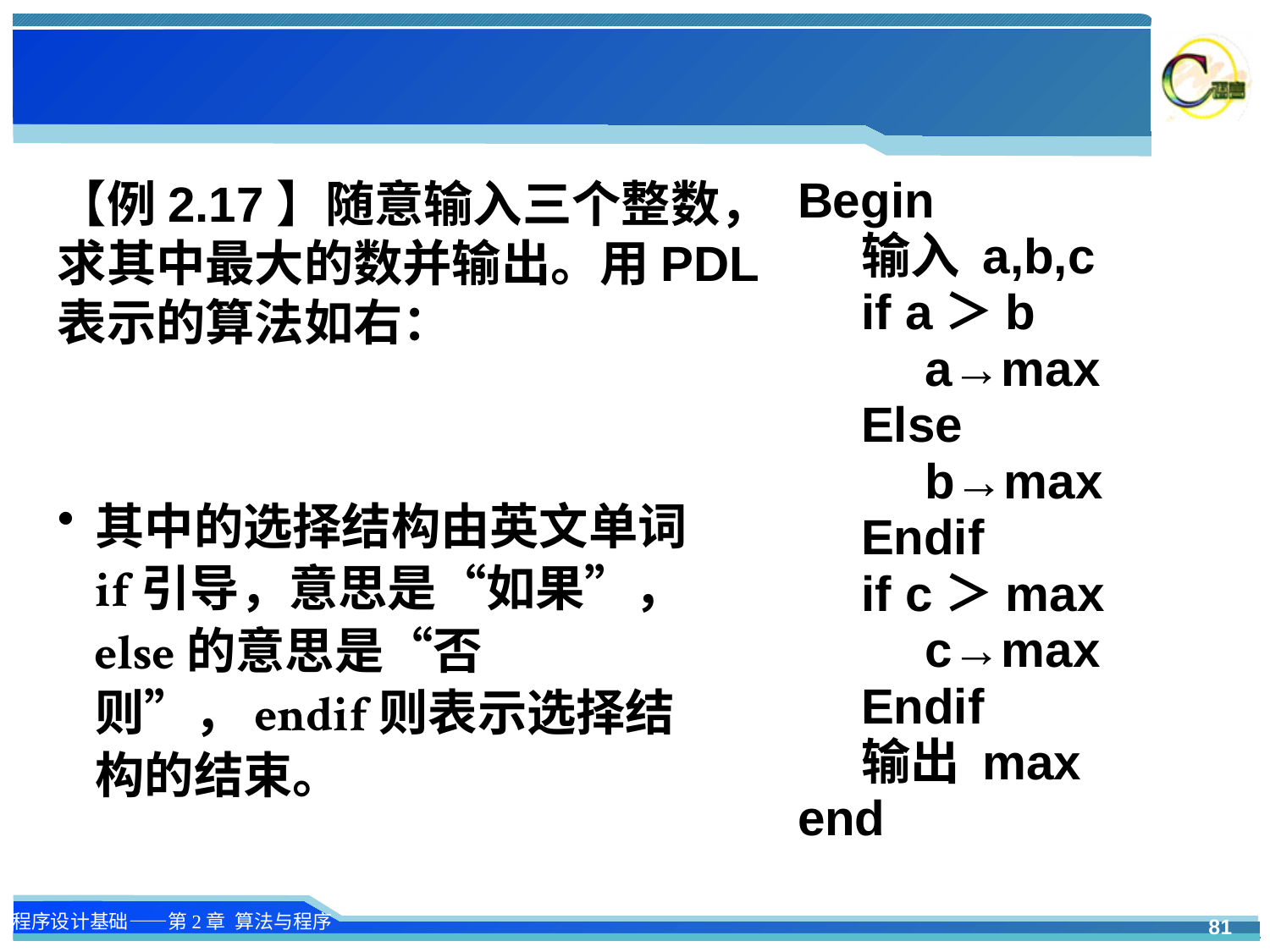

【例2.17】随意输入三个整数，求其中最大的数并输出。用PDL表示的算法如右：
Begin
输入 a,b,c
if a＞b
a→max
Else
b→max
Endif
if c＞max
c→max
Endif
输出 max
end
其中的选择结构由英文单词if引导，意思是“如果”，else的意思是“否则”，endif则表示选择结构的结束。

81